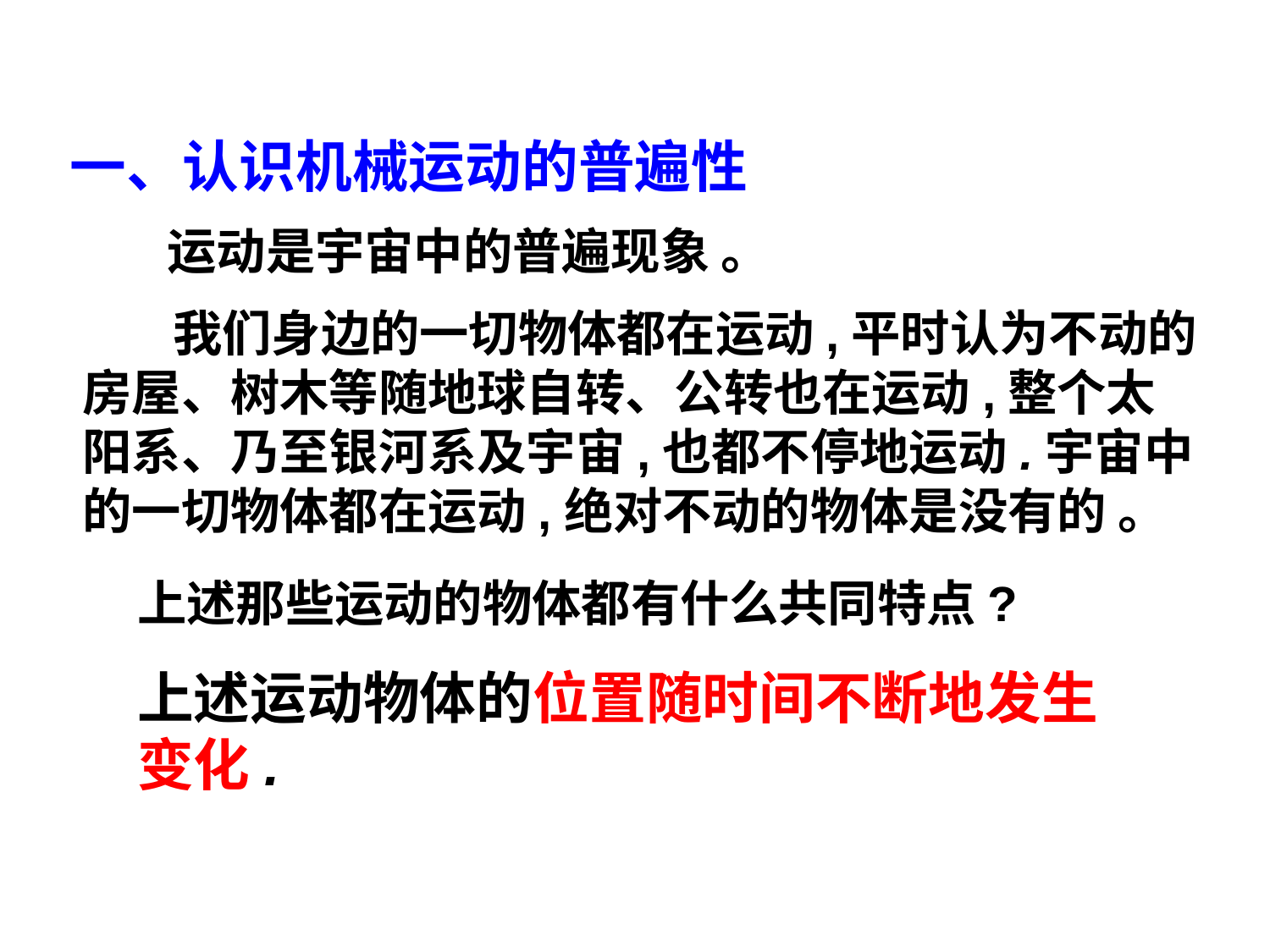

一、认识机械运动的普遍性
运动是宇宙中的普遍现象 。
       我们身边的一切物体都在运动,平时认为不动的房屋、树木等随地球自转、公转也在运动,整个太阳系、乃至银河系及宇宙,也都不停地运动.宇宙中的一切物体都在运动,绝对不动的物体是没有的 。
上述那些运动的物体都有什么共同特点?
上述运动物体的位置随时间不断地发生变化.